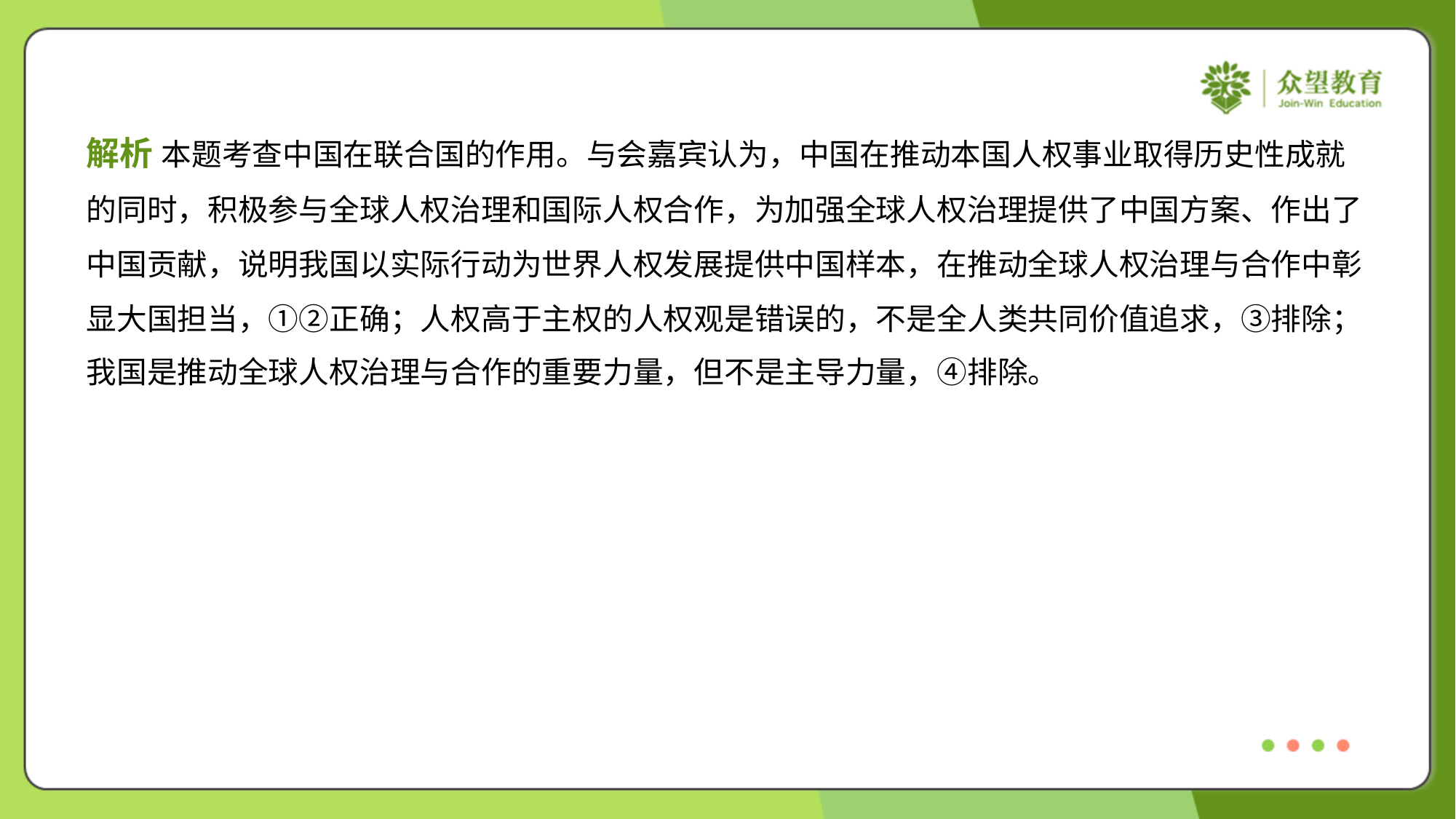

解析 本题考查中国在联合国的作用。与会嘉宾认为，中国在推动本国人权事业取得历史性成就
的同时，积极参与全球人权治理和国际人权合作，为加强全球人权治理提供了中国方案、作出了
中国贡献，说明我国以实际行动为世界人权发展提供中国样本，在推动全球人权治理与合作中彰
显大国担当，①②正确；人权高于主权的人权观是错误的，不是全人类共同价值追求，③排除；
我国是推动全球人权治理与合作的重要力量，但不是主导力量，④排除。